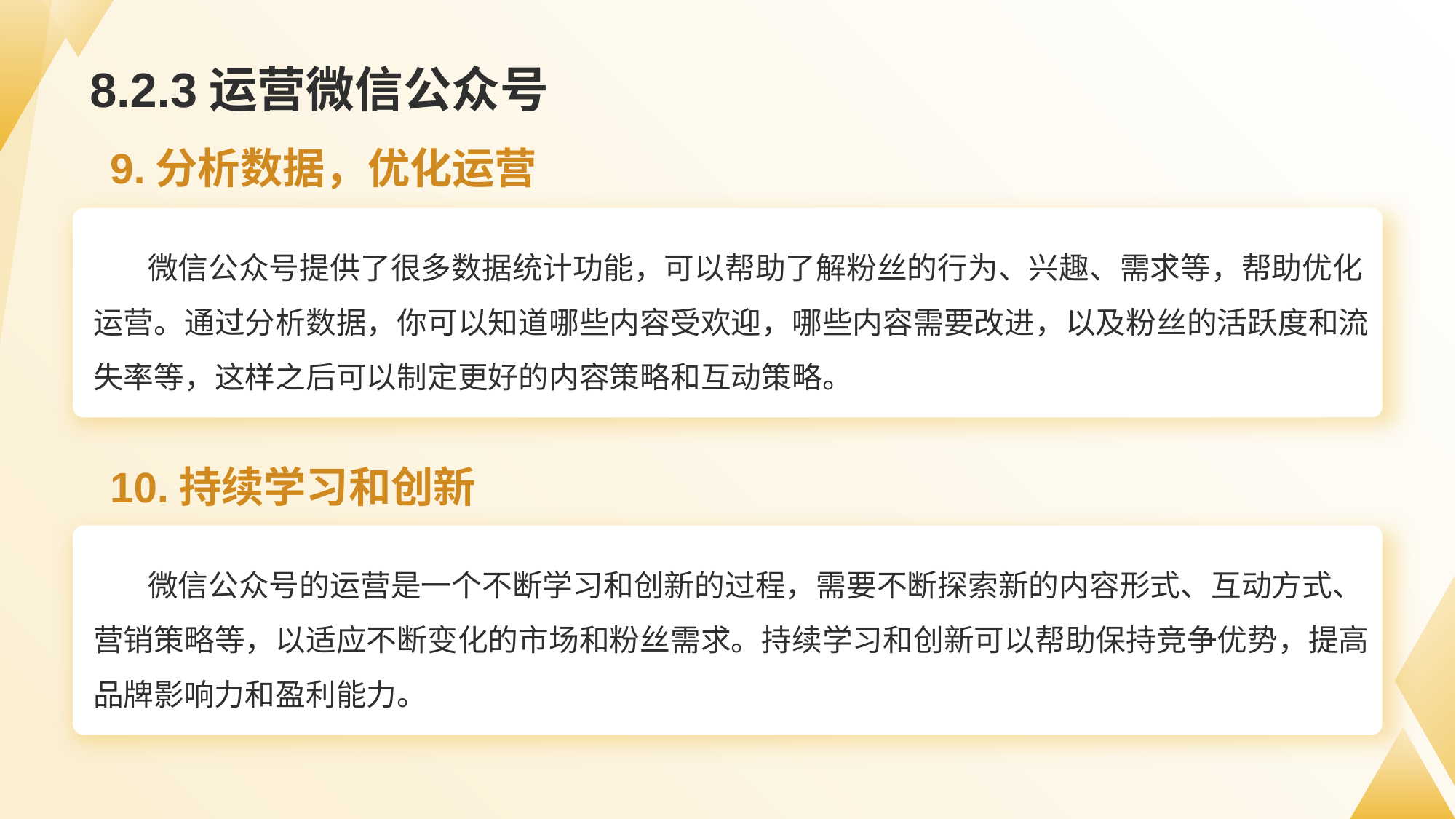

# 8.2.3运营微信公众号
9.分析数据，优化运营
微信公众号提供了很多数据统计功能，可以帮助了解粉丝的行为、兴趣、需求等，帮助优化运营。通过分析数据，你可以知道哪些内容受欢迎，哪些内容需要改进，以及粉丝的活跃度和流失率等，这样之后可以制定更好的内容策略和互动策略。
10.持续学习和创新
微信公众号的运营是一个不断学习和创新的过程，需要不断探索新的内容形式、互动方式、营销策略等，以适应不断变化的市场和粉丝需求。持续学习和创新可以帮助保持竞争优势，提高品牌影响力和盈利能力。